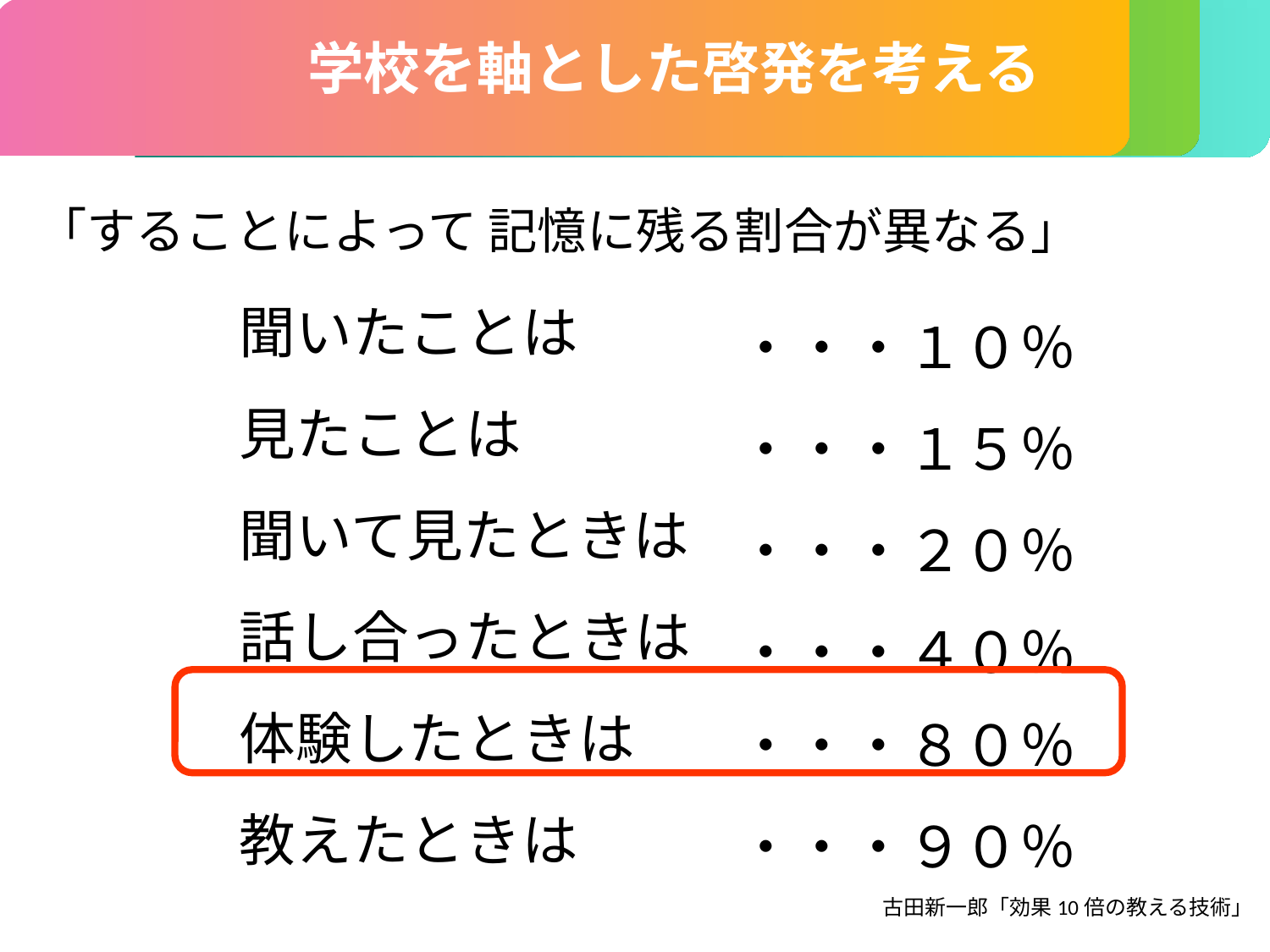

学校を軸とした啓発を考える
「することによって 記憶に残る割合が異なる」
聞いたことは
見たことは
聞いて見たときは
話し合ったときは
体験したときは
教えたときは
・・・１０％
・・・１５％
・・・２０％
・・・４０％

・・・８０％
・・・９０％
古田新一郎「効果10倍の教える技術」